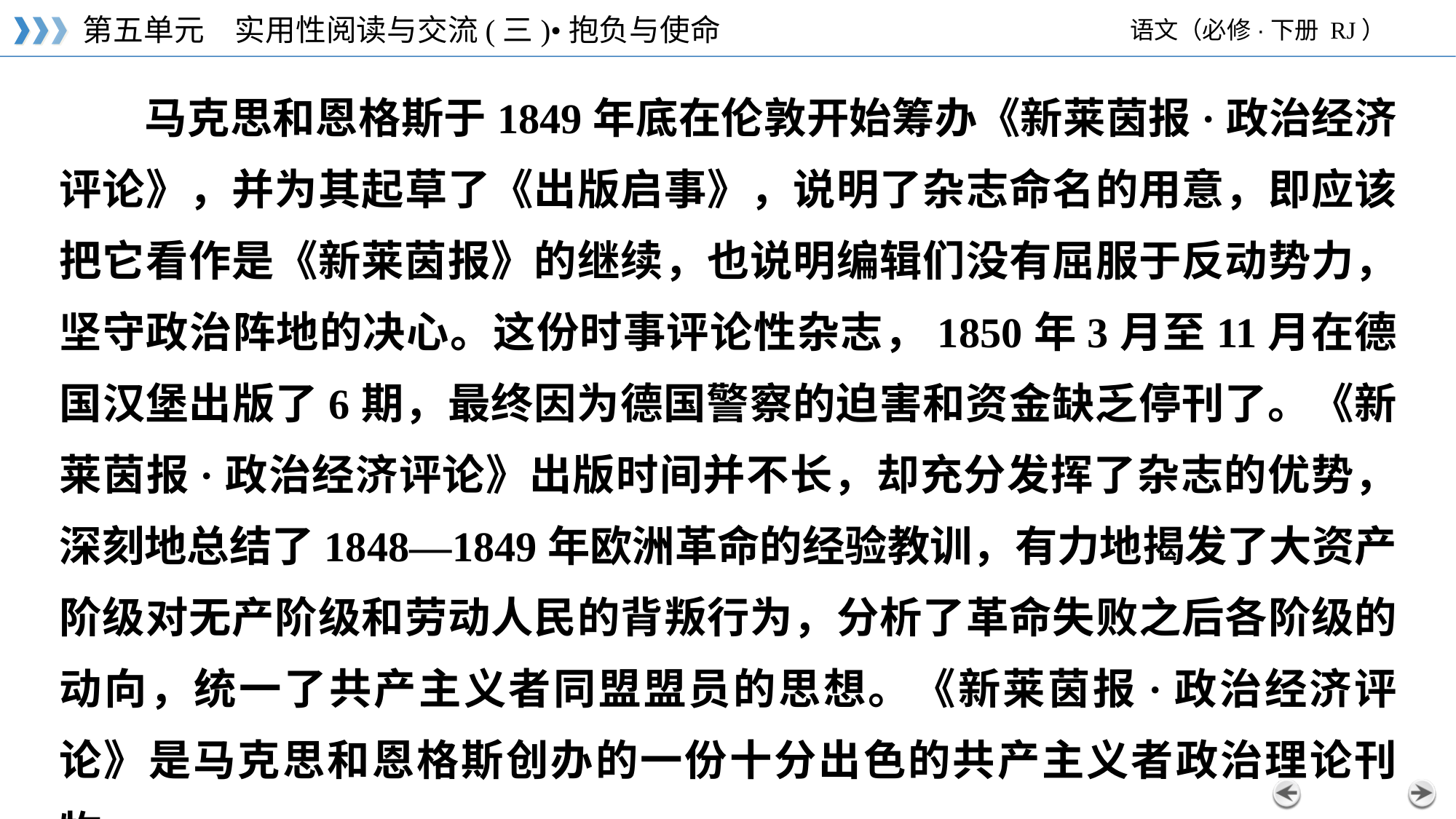

马克思和恩格斯于1849年底在伦敦开始筹办《新莱茵报·政治经济评论》，并为其起草了《出版启事》，说明了杂志命名的用意，即应该把它看作是《新莱茵报》的继续，也说明编辑们没有屈服于反动势力，坚守政治阵地的决心。这份时事评论性杂志，1850年3月至11月在德国汉堡出版了6期，最终因为德国警察的迫害和资金缺乏停刊了。《新莱茵报·政治经济评论》出版时间并不长，却充分发挥了杂志的优势，深刻地总结了1848—1849年欧洲革命的经验教训，有力地揭发了大资产阶级对无产阶级和劳动人民的背叛行为，分析了革命失败之后各阶级的动向，统一了共产主义者同盟盟员的思想。《新莱茵报·政治经济评论》是马克思和恩格斯创办的一份十分出色的共产主义者政治理论刊物。